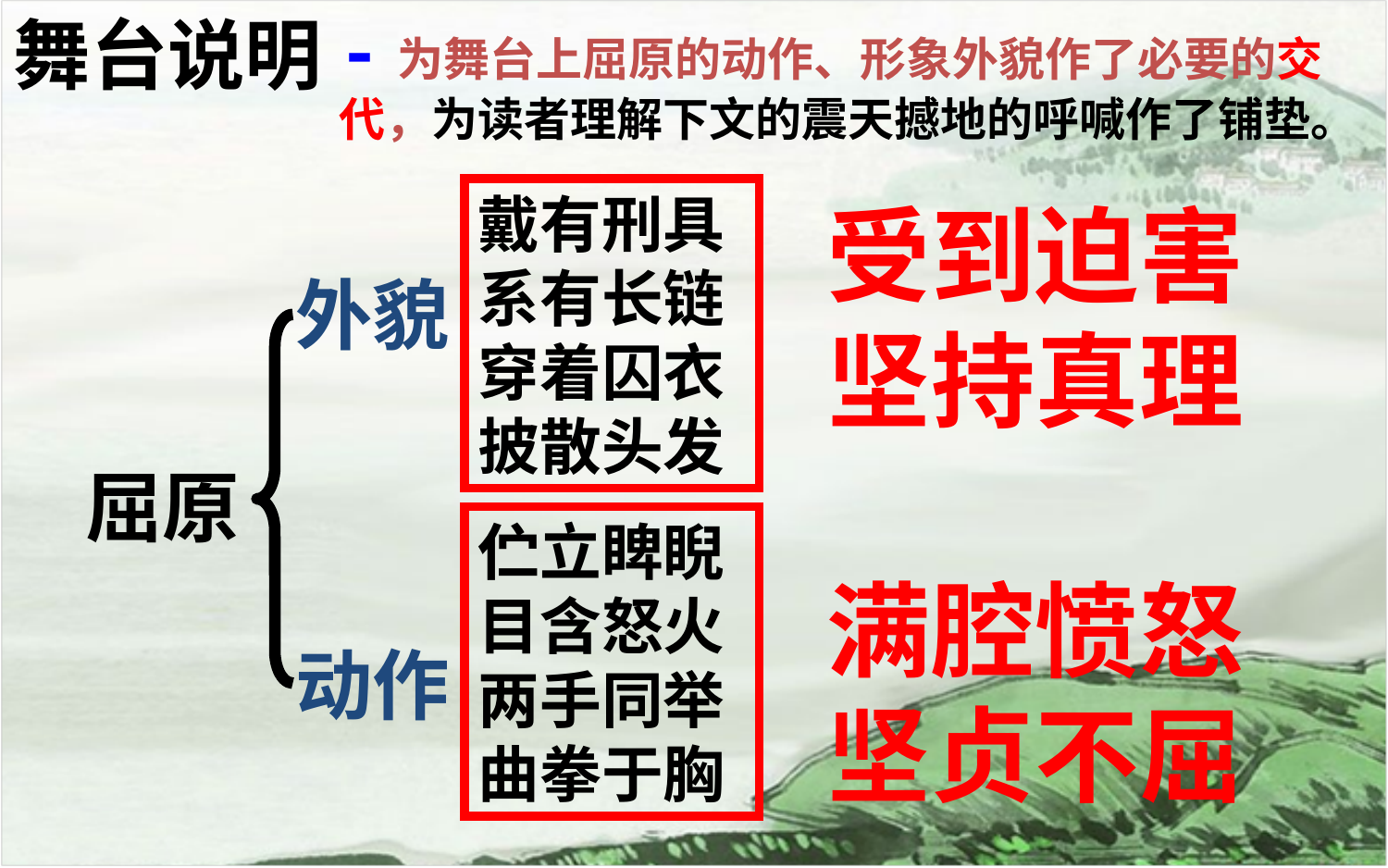

-为舞台上屈原的动作、形象外貌作了必要的交代，为读者理解下文的震天撼地的呼喊作了铺垫。
舞台说明
戴有刑具
系有长链
穿着囚衣
披散头发
受到迫害坚持真理

满腔愤怒坚贞不屈

外貌

动作

屈原
伫立睥睨
目含怒火
两手同举
曲拳于胸